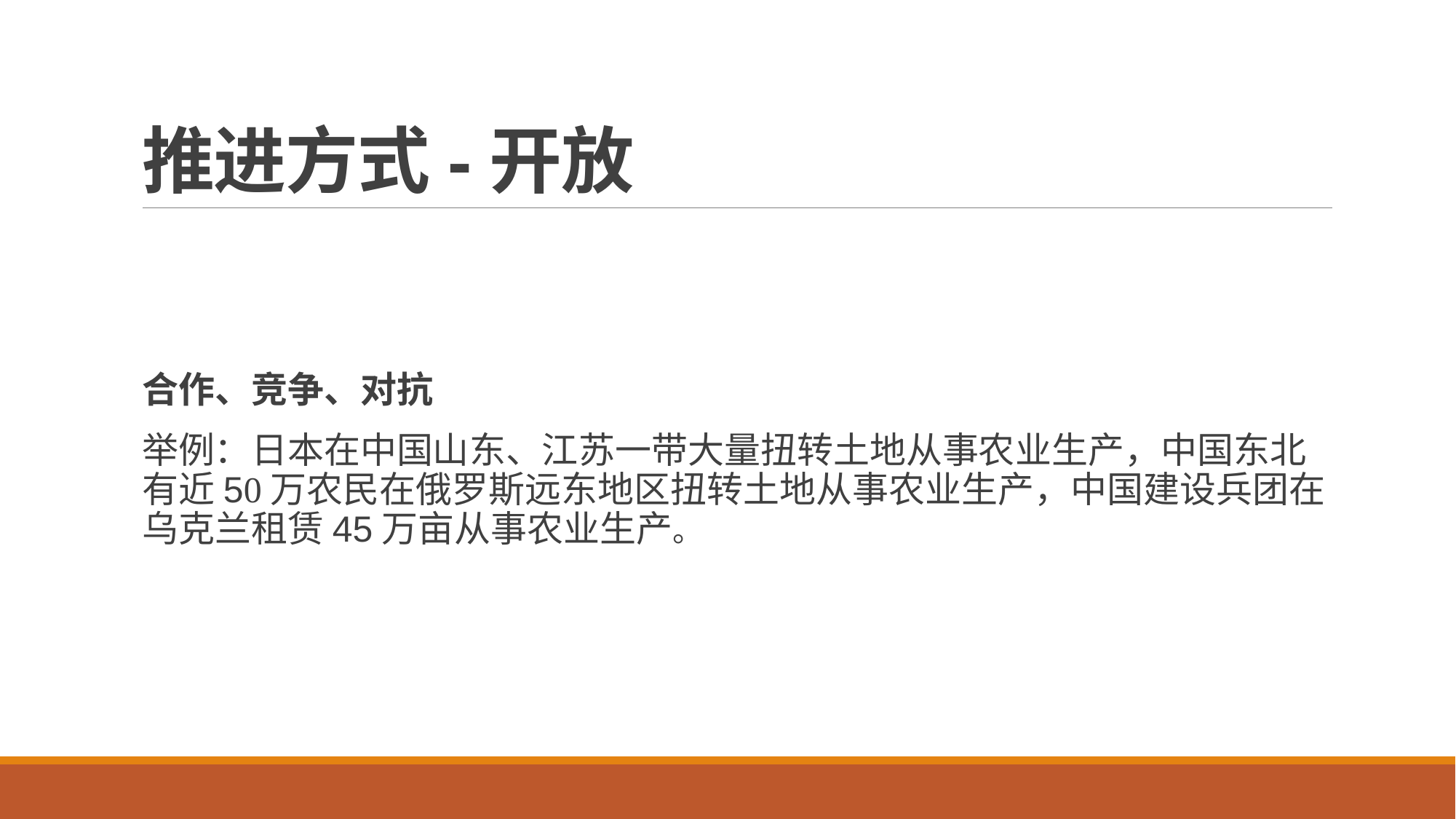

# 推进方式-开放
合作、竞争、对抗
举例：日本在中国山东、江苏一带大量扭转土地从事农业生产，中国东北有近50万农民在俄罗斯远东地区扭转土地从事农业生产，中国建设兵团在乌克兰租赁45万亩从事农业生产。